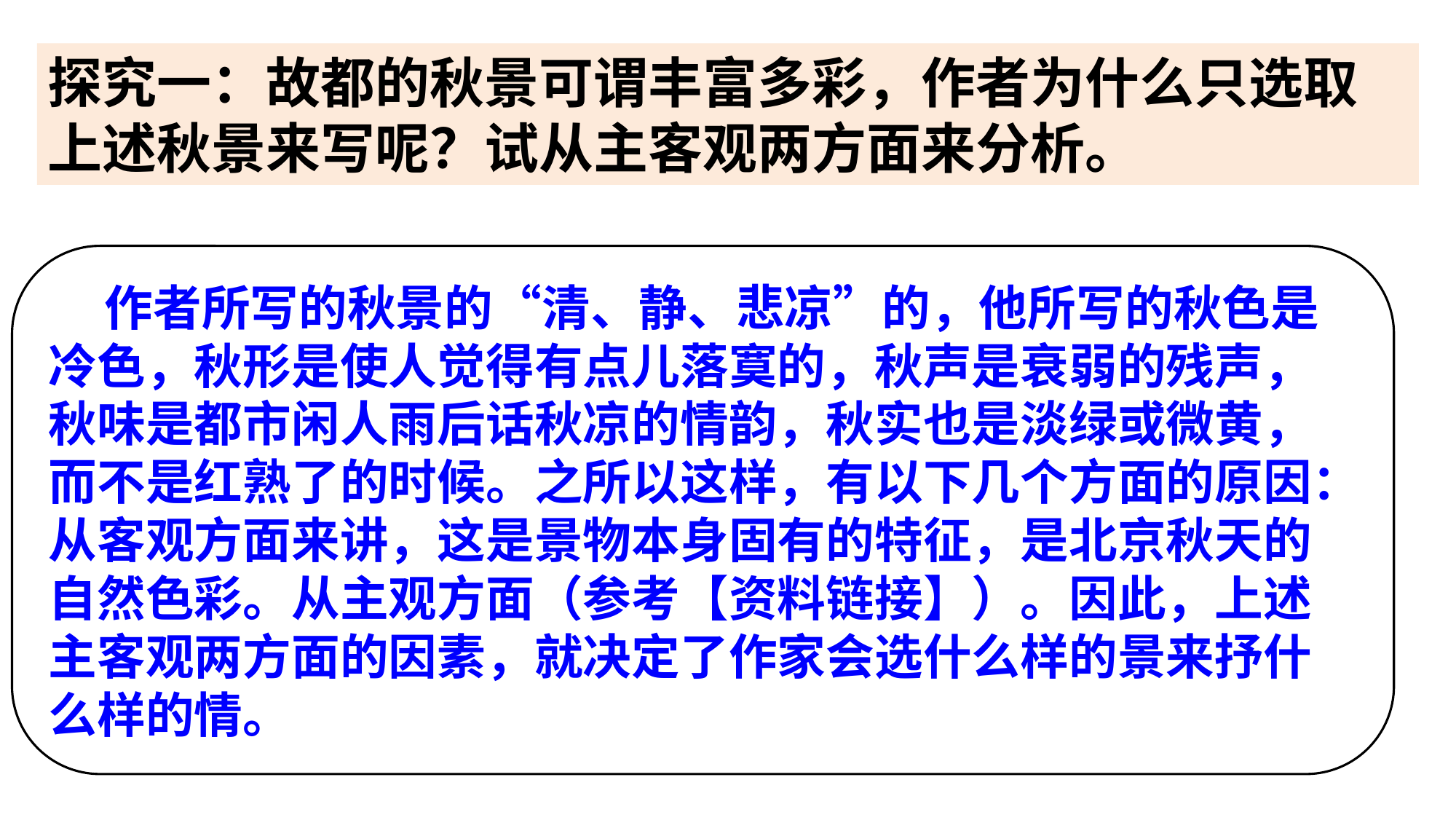

探究一：故都的秋景可谓丰富多彩，作者为什么只选取上述秋景来写呢？试从主客观两方面来分析。
    作者所写的秋景的“清、静、悲凉”的，他所写的秋色是冷色，秋形是使人觉得有点儿落寞的，秋声是衰弱的残声，秋味是都市闲人雨后话秋凉的情韵，秋实也是淡绿或微黄，而不是红熟了的时候。之所以这样，有以下几个方面的原因：从客观方面来讲，这是景物本身固有的特征，是北京秋天的自然色彩。从主观方面（参考【资料链接】）。因此，上述主客观两方面的因素，就决定了作家会选什么样的景来抒什么样的情。